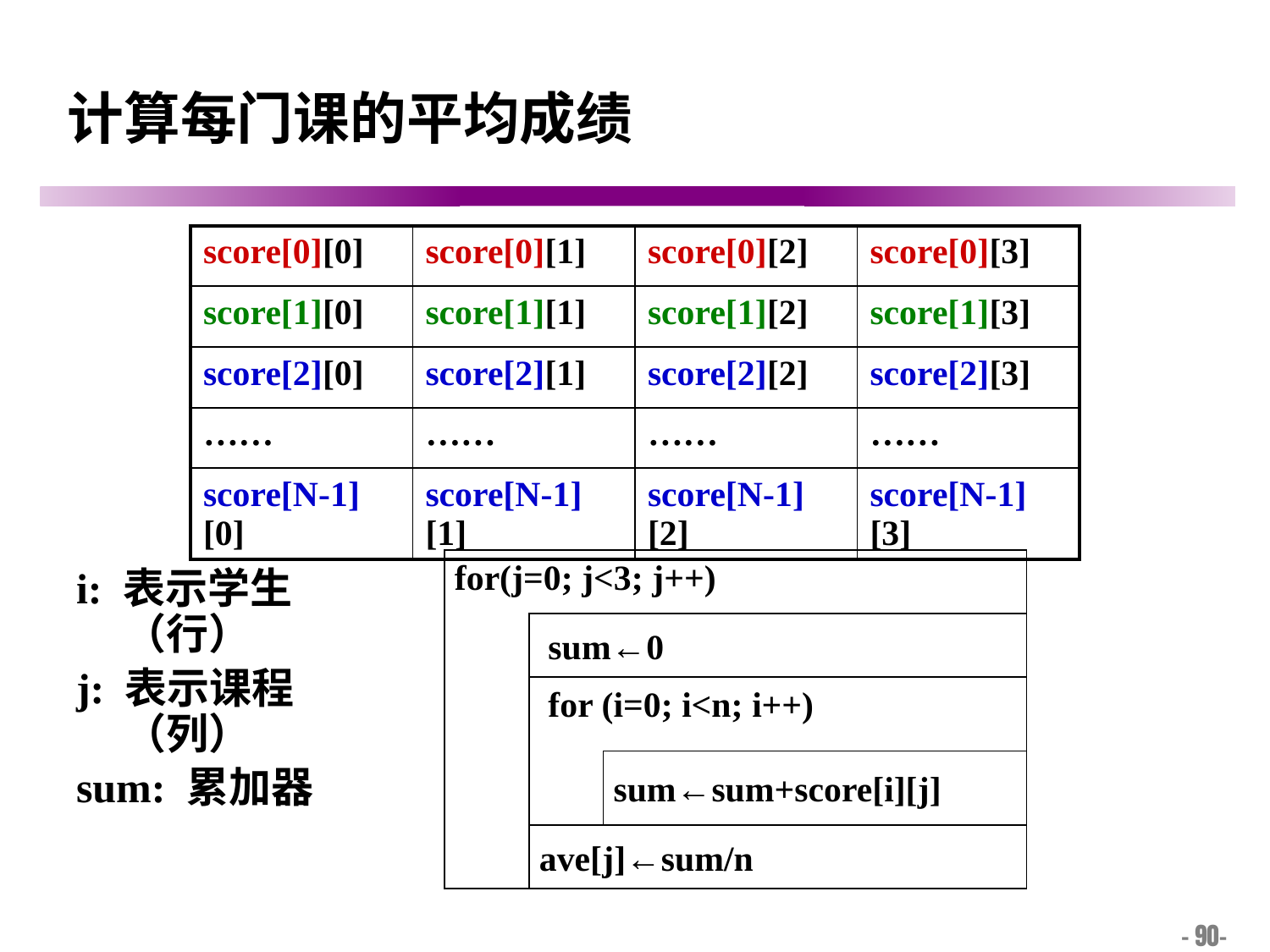

# 计算每门课的平均成绩
| score[0][0] | score[0][1] | score[0][2] | score[0][3] |
| --- | --- | --- | --- |
| score[1][0] | score[1][1] | score[1][2] | score[1][3] |
| score[2][0] | score[2][1] | score[2][2] | score[2][3] |
| …… | …… | …… | …… |
| score[N-1][0] | score[N-1][1] | score[N-1][2] | score[N-1][3] |
for(j=0; j<3; j++)
i: 表示学生（行）
j: 表示课程（列）
sum: 累加器

 sum←0
 for (i=0; i<n; i++)
sum←sum+score[i][j]
ave[j]←sum/n
 - 90-